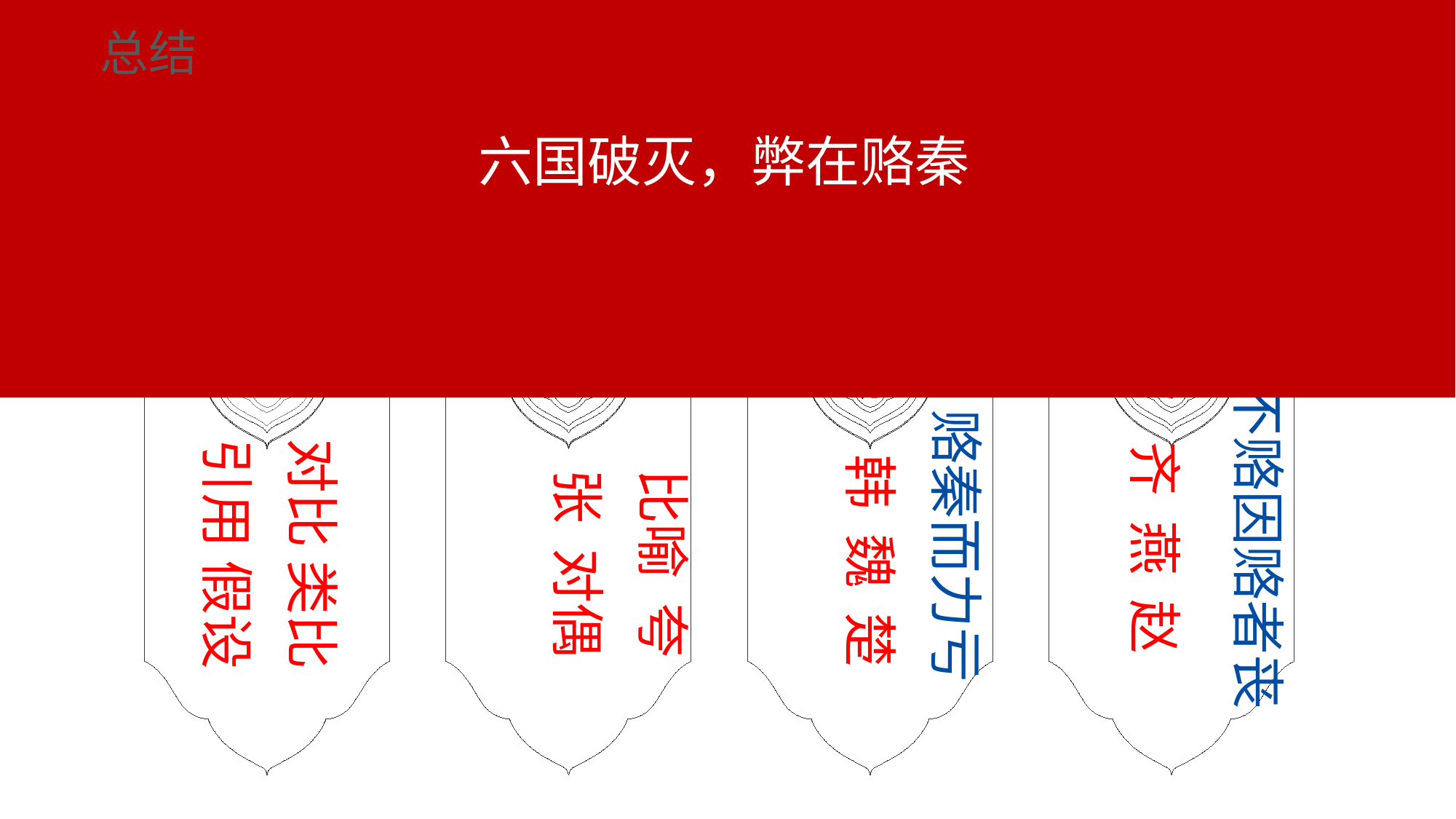

总结
六国破灭，弊在赂秦

抽象
形象
赂秦
不赂
不赂因赂者丧
赂秦而力亏
对比 类比
引用 假设
齐  燕  赵
韩  魏  楚
比喻  夸张  对偶